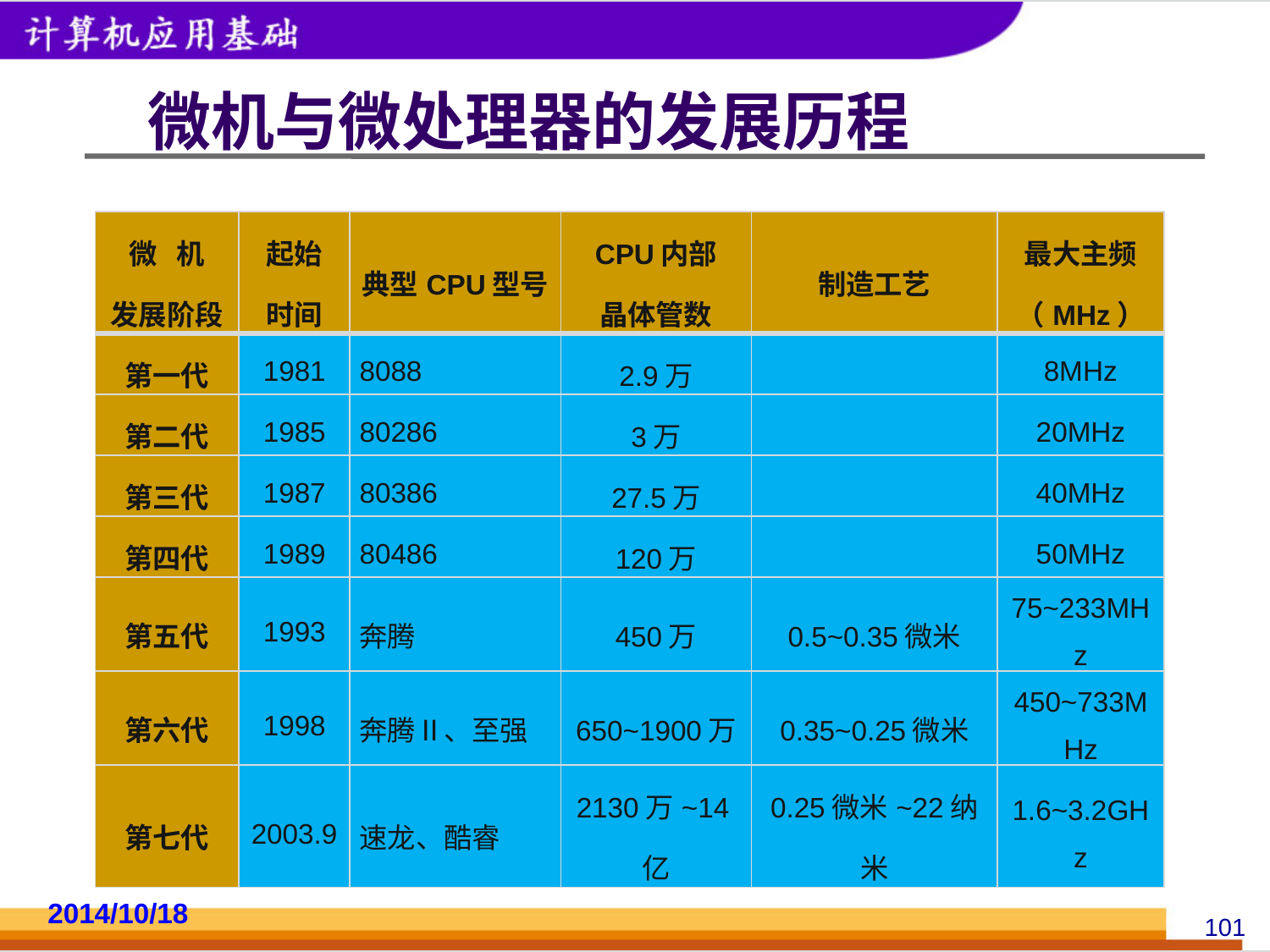

# 微机与微处理器的发展历程
| 微 机 发展阶段 | 起始 时间 | 典型CPU型号 | CPU内部 晶体管数 | 制造工艺 | 最大主频 （MHz） |
| --- | --- | --- | --- | --- | --- |
| 第一代 | 1981 | 8088 | 2.9万 |  | 8MHz |
| 第二代 | 1985 | 80286 | 3万 |  | 20MHz |
| 第三代 | 1987 | 80386 | 27.5万 |  | 40MHz |
| 第四代 | 1989 | 80486 | 120万 |  | 50MHz |
| 第五代 | 1993 | 奔腾 | 450万 | 0.5~0.35微米 | 75~233MHz |
| 第六代 | 1998 | 奔腾Ⅱ、至强 | 650~1900万 | 0.35~0.25微米 | 450~733MHz |
| 第七代 | 2003.9 | 速龙、酷睿 | 2130万~14亿 | 0.25微米~22纳米 | 1.6~3.2GHz |

2014/10/18